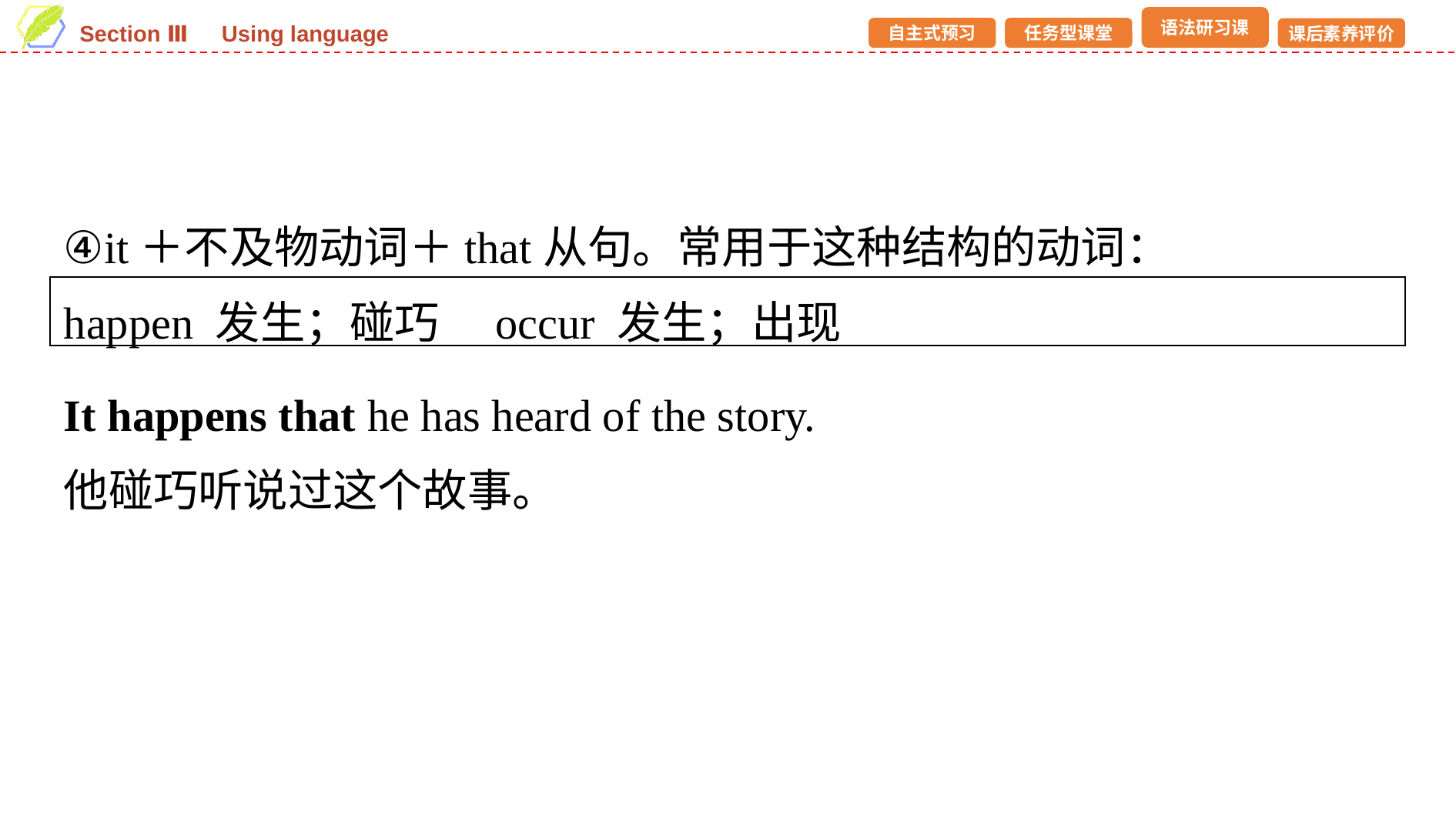

④it＋不及物动词＋that从句。常用于这种结构的动词：
happen 发生；碰巧　occur 发生；出现

It happens that he has heard of the story.
他碰巧听说过这个故事。